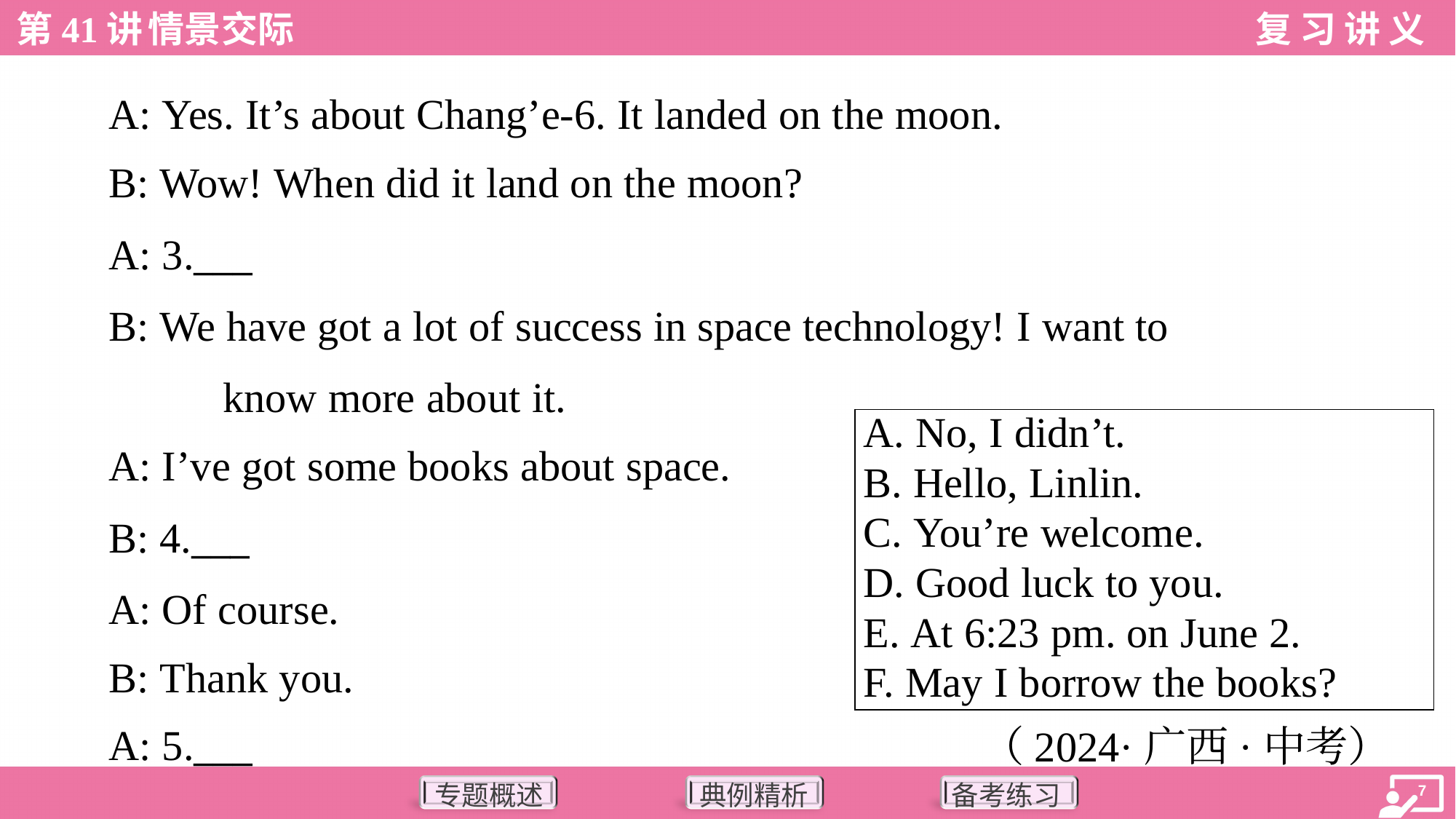

A: Yes. It’s about Chang’e-6. It landed on the moon.
    B: Wow! When did it land on the moon?
    A: 3.___
    B: We have got a lot of success in space technology! I want to
               know more about it.
    A: I’ve got some books about space.
| A. No, I didn’t. B. Hello, Linlin. C. You’re welcome. D. Good luck to you. E. At 6:23 pm. on June 2. F. May I borrow the books? |
| --- |
    B: 4.___
    A: Of course.
    B: Thank you.
（2024·广西·中考）
    A: 5.___